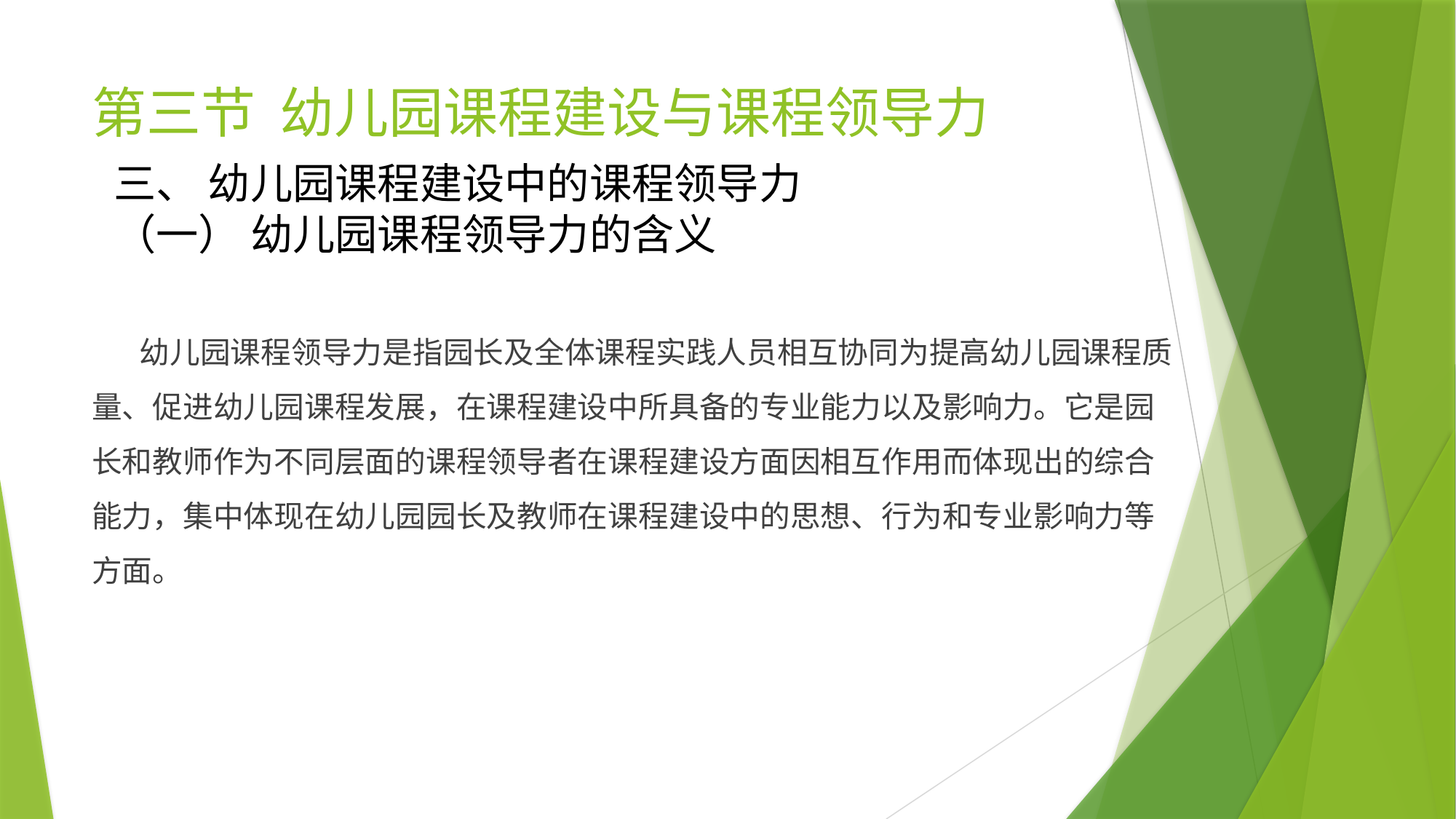

# 第三节  幼儿园课程建设与课程领导力
三、 幼儿园课程建设中的课程领导力
（一） 幼儿园课程领导力的含义
      幼儿园课程领导力是指园长及全体课程实践人员相互协同为提高幼儿园课程质量、促进幼儿园课程发展，在课程建设中所具备的专业能力以及影响力。它是园长和教师作为不同层面的课程领导者在课程建设方面因相互作用而体现出的综合能力，集中体现在幼儿园园长及教师在课程建设中的思想、行为和专业影响力等方面。